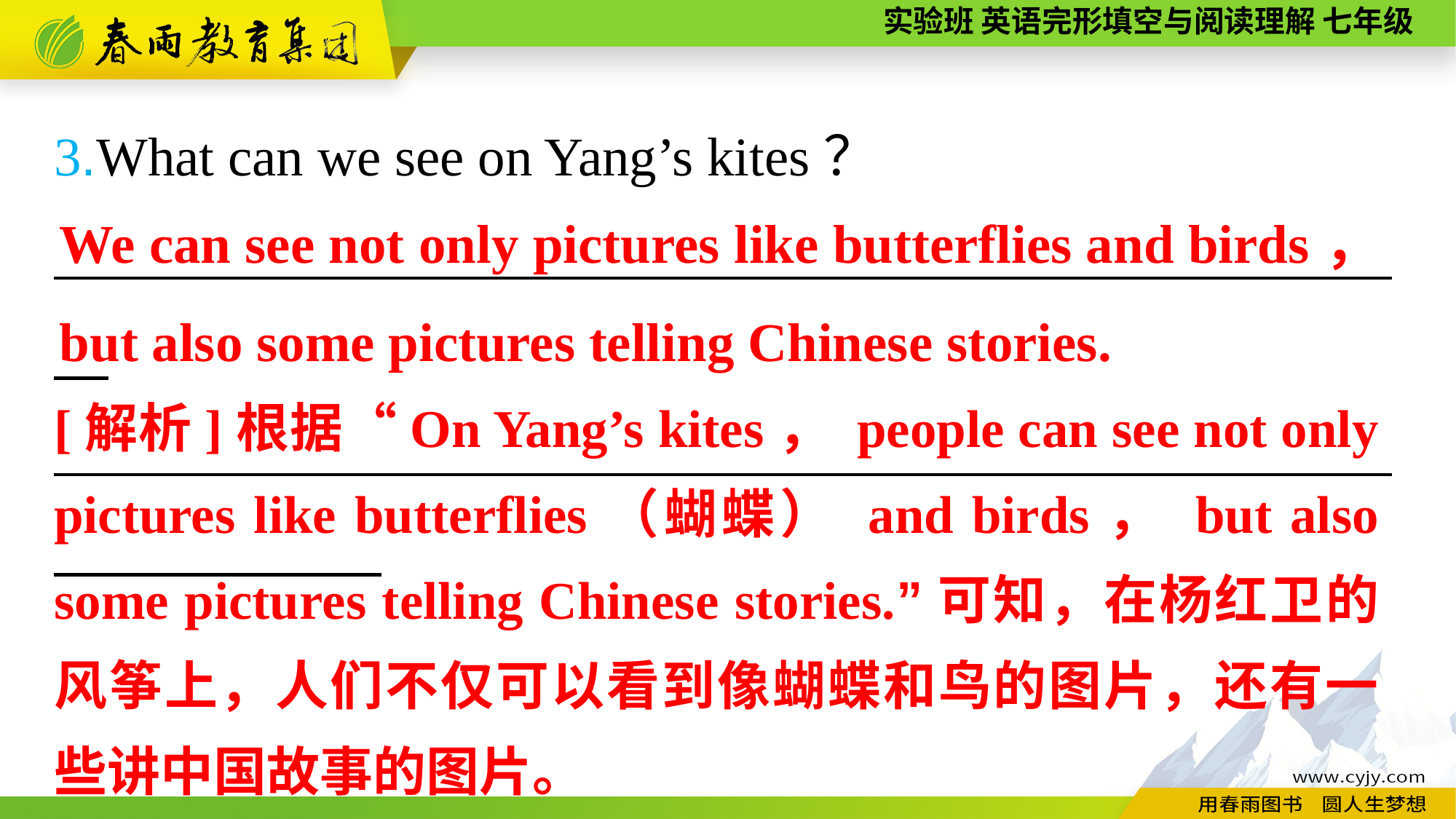

3.What can we see on Yang’s kites？
_________________________________________________　_________________________________________________
We can see not only pictures like butterflies and birds， but also some pictures telling Chinese stories.
[解析]根据“On Yang’s kites， people can see not only pictures like butterflies（蝴蝶） and birds， but also some pictures telling Chinese stories.”可知，在杨红卫的风筝上，人们不仅可以看到像蝴蝶和鸟的图片，还有一些讲中国故事的图片。